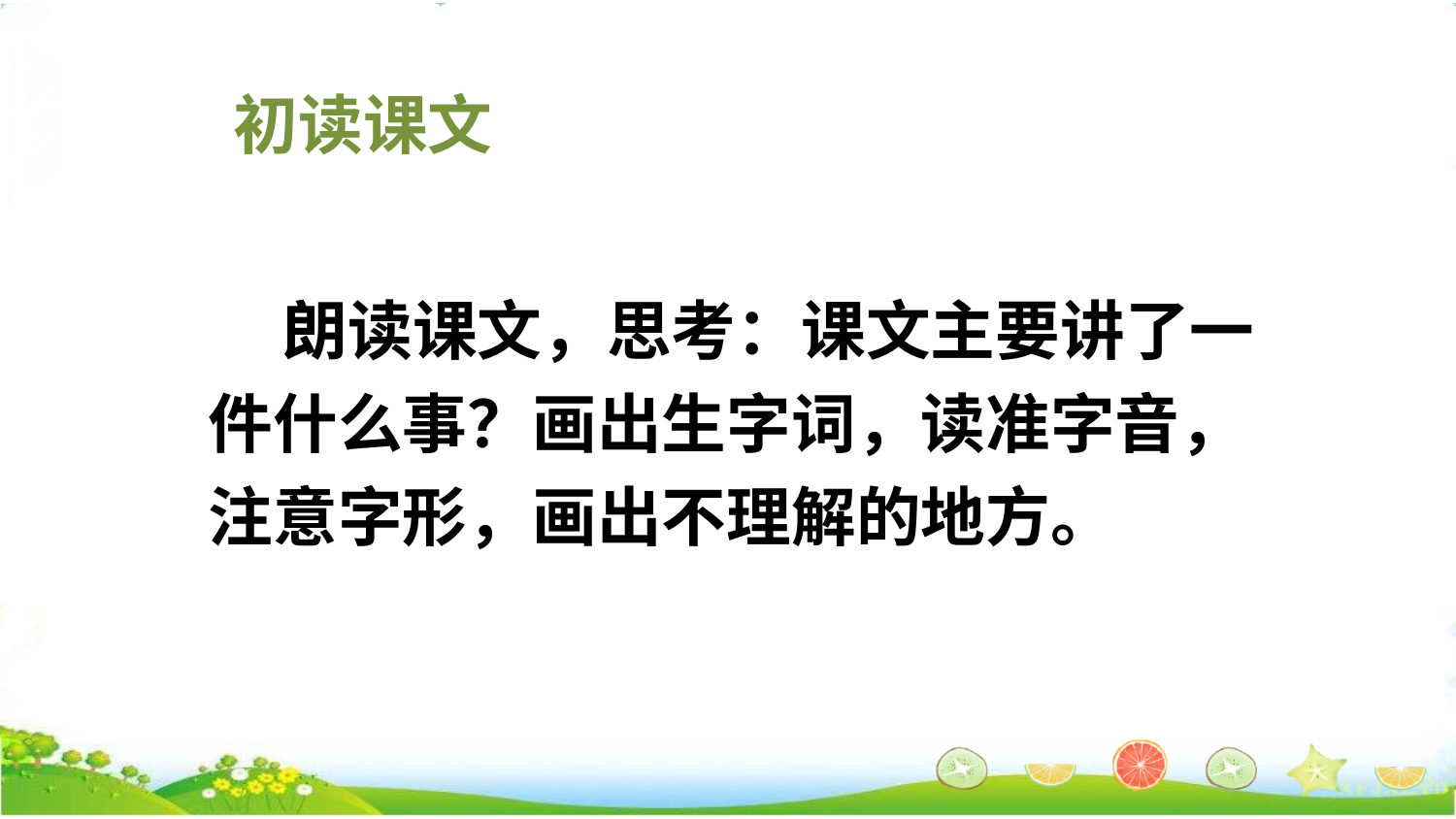

初读课文
    朗读课文，思考：课文主要讲了一件什么事？画出生字词，读准字音，注意字形，画出不理解的地方。